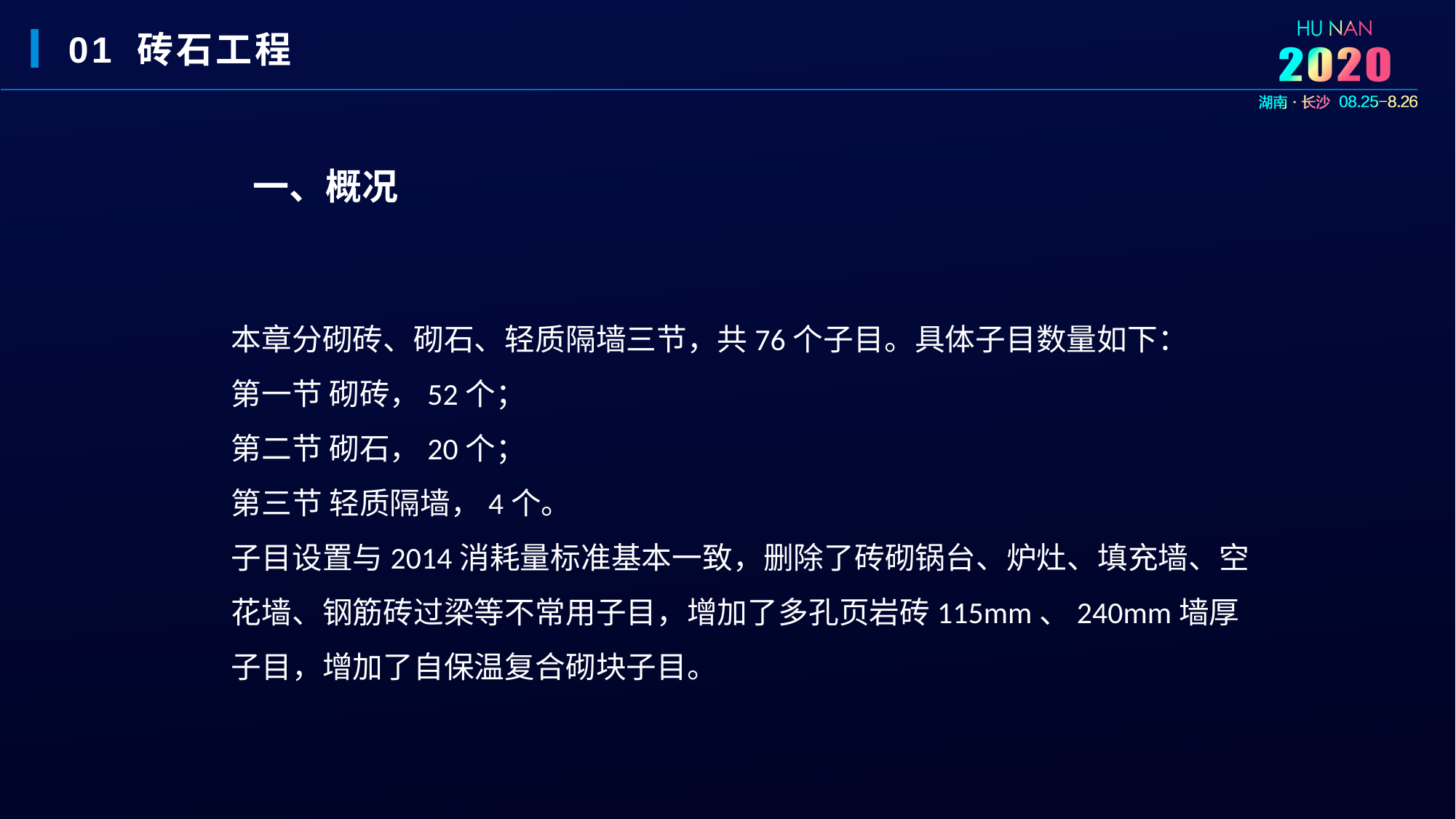

01 砖石工程
一、概况
本章分砌砖、砌石、轻质隔墙三节，共76个子目。具体子目数量如下：
第一节 砌砖，52个；
第二节 砌石，20个；
第三节 轻质隔墙，4个。
子目设置与2014消耗量标准基本一致，删除了砖砌锅台、炉灶、填充墙、空花墙、钢筋砖过梁等不常用子目，增加了多孔页岩砖115mm、240mm墙厚子目，增加了自保温复合砌块子目。